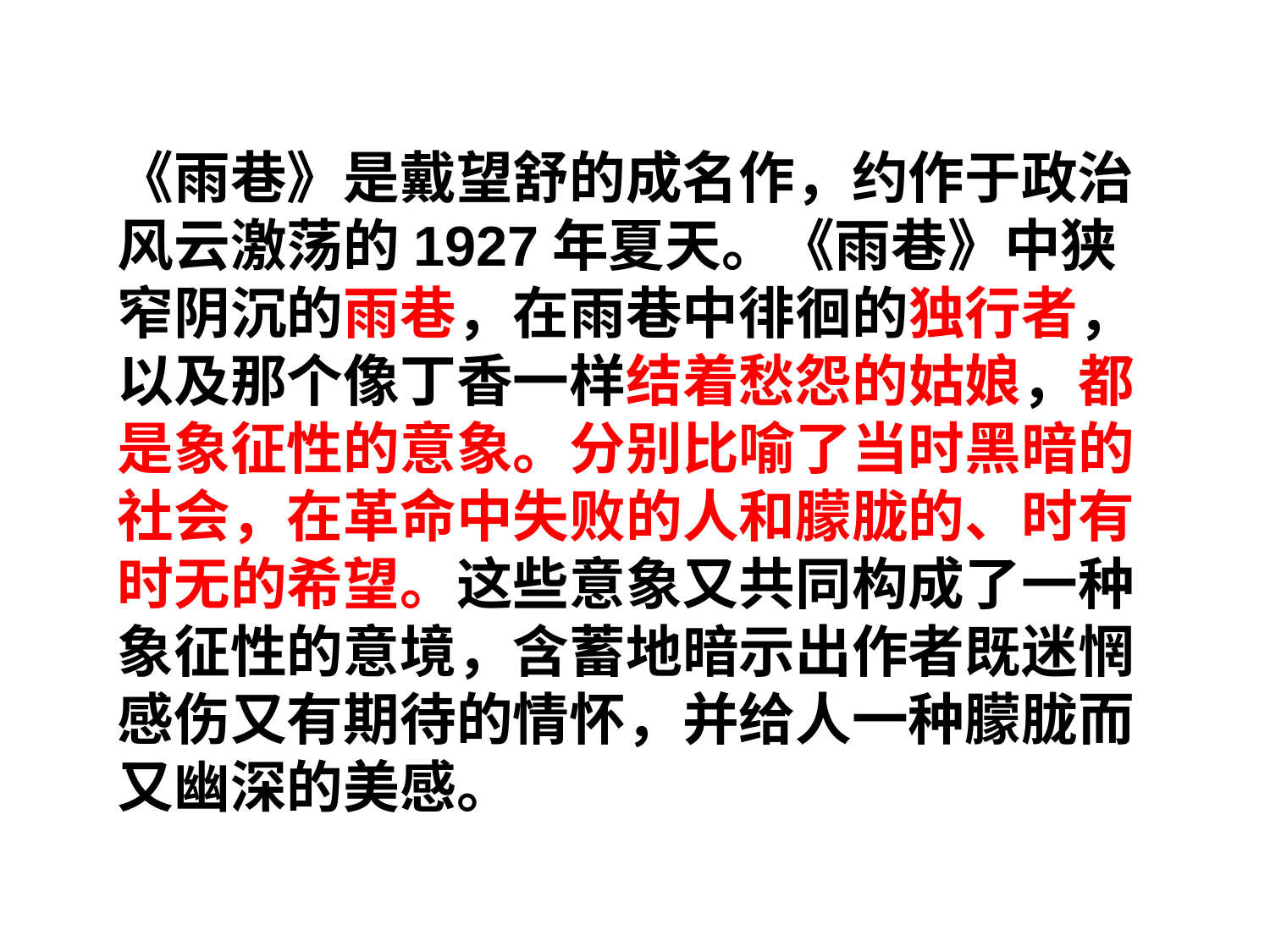

《雨巷》是戴望舒的成名作，约作于政治风云激荡的1927年夏天。《雨巷》中狭窄阴沉的雨巷，在雨巷中徘徊的独行者，以及那个像丁香一样结着愁怨的姑娘，都是象征性的意象。分别比喻了当时黑暗的社会，在革命中失败的人和朦胧的、时有时无的希望。这些意象又共同构成了一种象征性的意境，含蓄地暗示出作者既迷惘感伤又有期待的情怀，并给人一种朦胧而又幽深的美感。